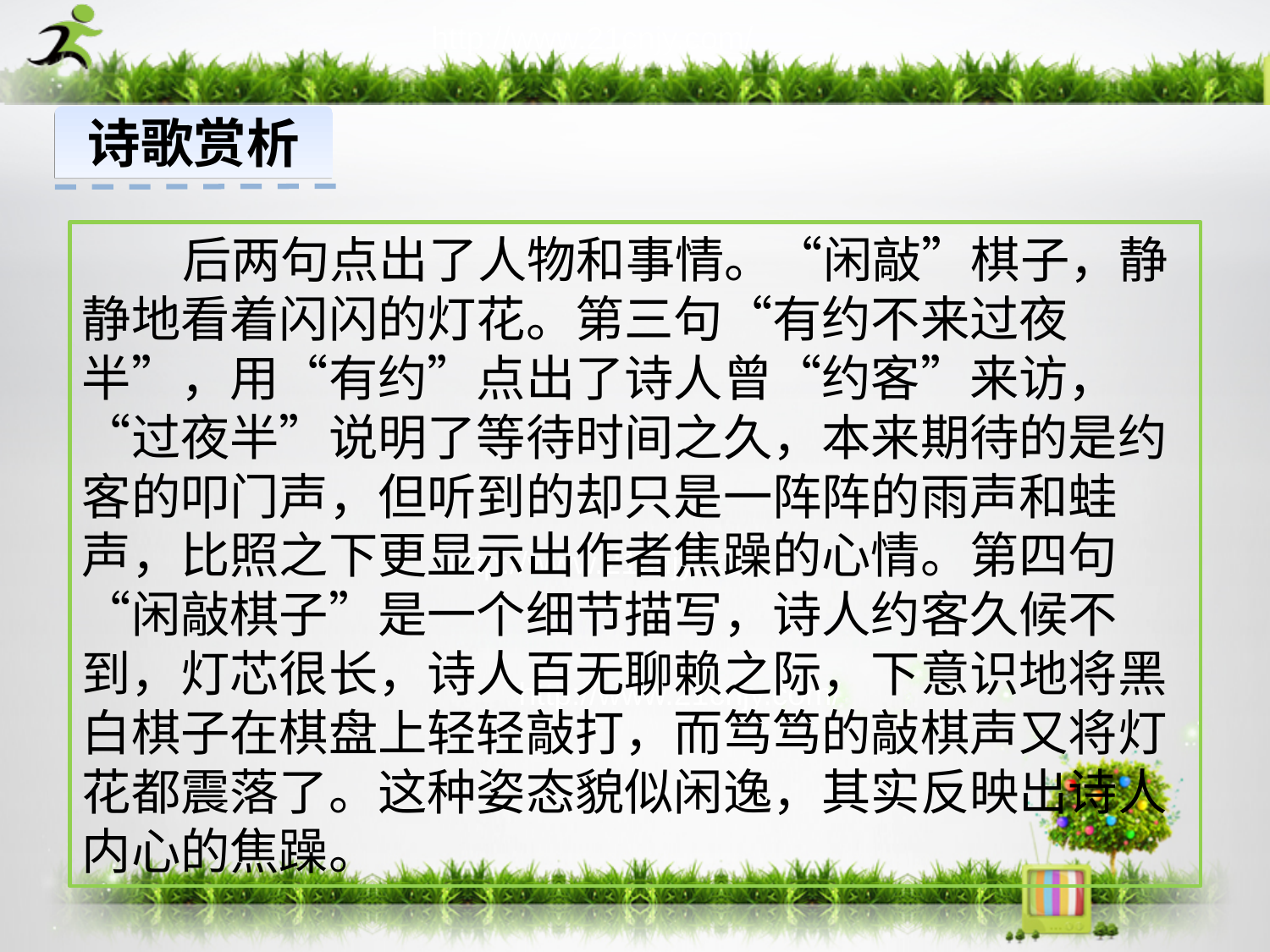

诗歌赏析

        后两句点出了人物和事情。“闲敲”棋子，静静地看着闪闪的灯花。第三句“有约不来过夜半”，用“有约”点出了诗人曾“约客”来访，“过夜半”说明了等待时间之久，本来期待的是约客的叩门声，但听到的却只是一阵阵的雨声和蛙声，比照之下更显示出作者焦躁的心情。第四句“闲敲棋子”是一个细节描写，诗人约客久候不到，灯芯很长，诗人百无聊赖之际，下意识地将黑白棋子在棋盘上轻轻敲打，而笃笃的敲棋声又将灯花都震落了。这种姿态貌似闲逸，其实反映出诗人内心的焦躁。